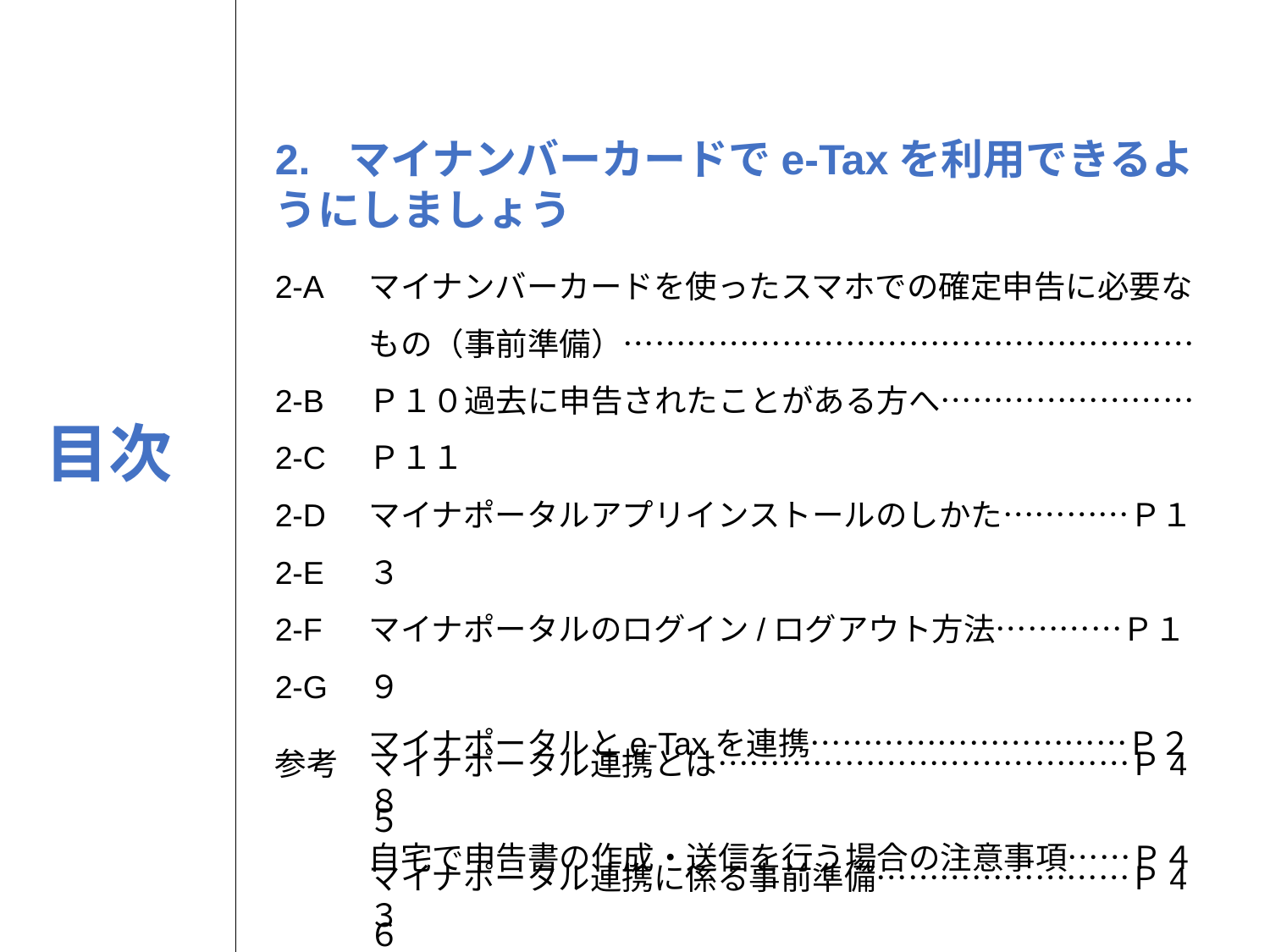

2.	マイナンバーカードでe-Taxを利用できるようにしましょう
2-A

2-B
2-C
2-D
2-E
2-F
2-G
マイナンバーカードを使ったスマホでの確定申告に必要なもの（事前準備）………………………………………………Ｐ１０過去に申告されたことがある方へ……………………Ｐ１１
マイナポータルアプリインストールのしかた…………Ｐ１３
マイナポータルのログイン/ログアウト方法…………Ｐ１９
マイナポータルとe-Taxを連携…………………………Ｐ２８
自宅で申告書の作成・送信を行う場合の注意事項……Ｐ４３
困った時の相談窓口………………………………………Ｐ4４
目次
参考
マイナポータル連携とは…………………………………Ｐ4５
マイナポータル連携に係る事前準備……………………Ｐ4６